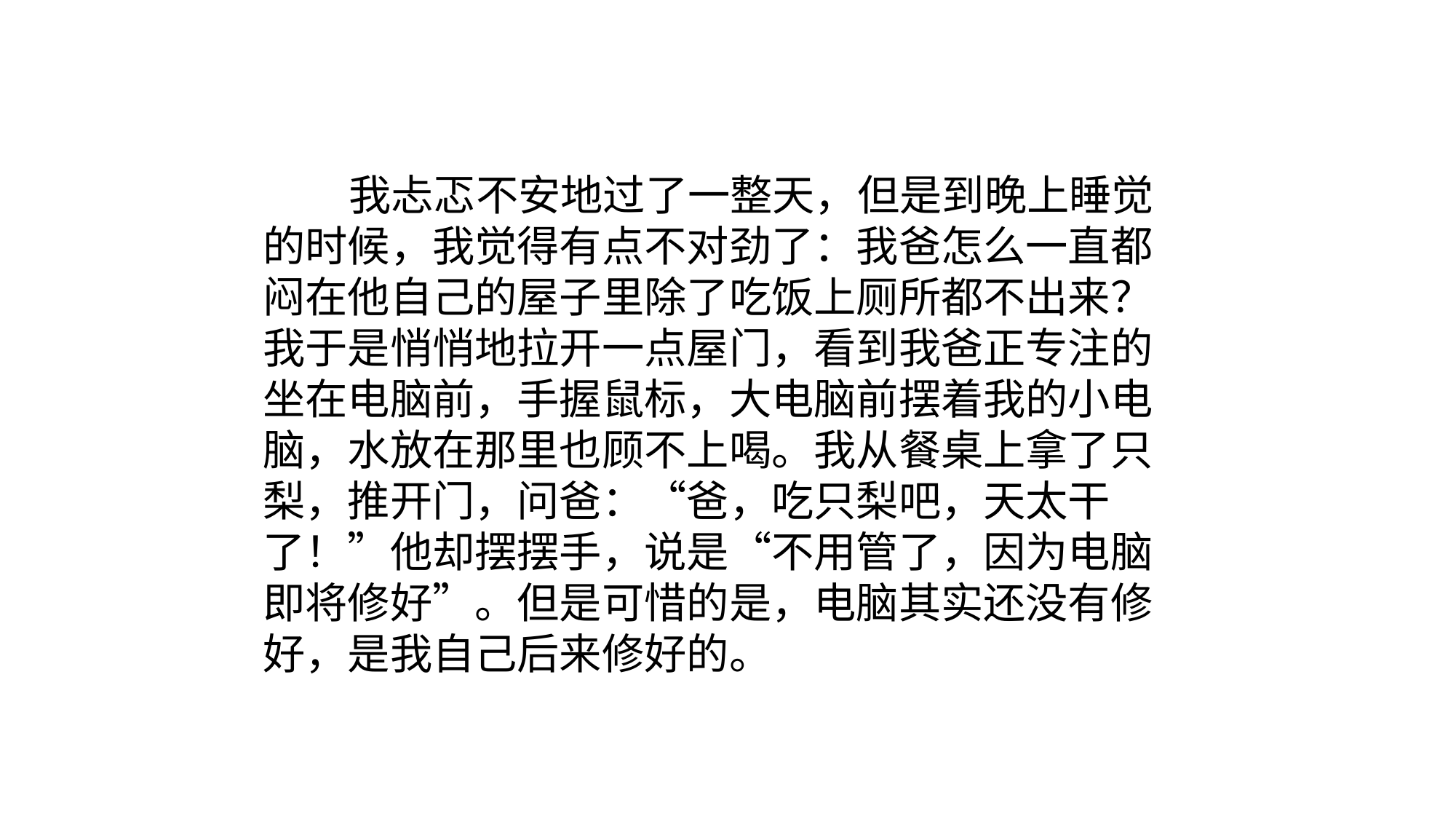

我忐忑不安地过了一整天，但是到晚上睡觉的时候，我觉得有点不对劲了：我爸怎么一直都闷在他自己的屋子里除了吃饭上厕所都不出来？我于是悄悄地拉开一点屋门，看到我爸正专注的坐在电脑前，手握鼠标，大电脑前摆着我的小电脑，水放在那里也顾不上喝。我从餐桌上拿了只梨，推开门，问爸：“爸，吃只梨吧，天太干了！”他却摆摆手，说是“不用管了，因为电脑即将修好”。但是可惜的是，电脑其实还没有修好，是我自己后来修好的。